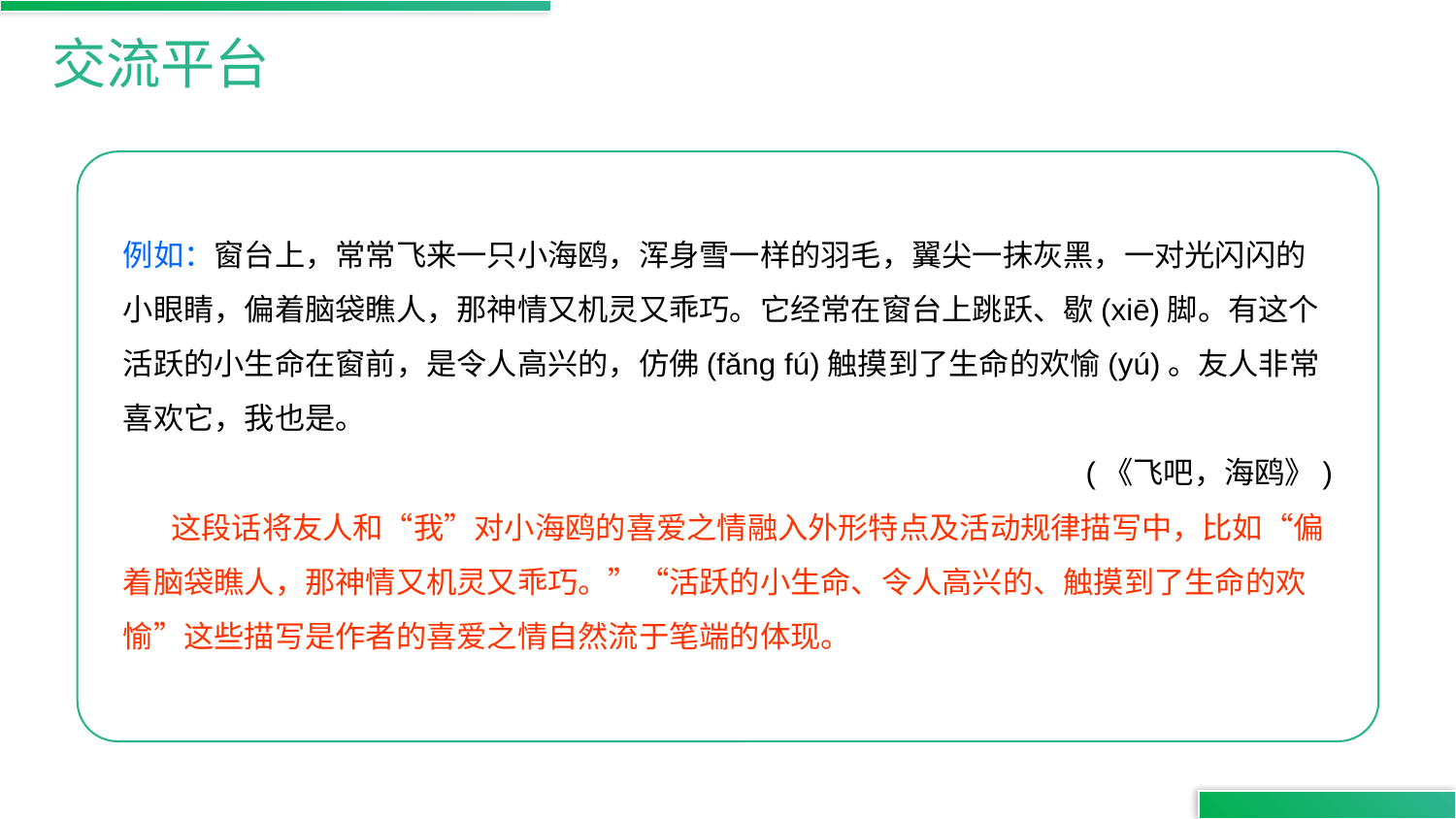

交流平台
例如：窗台上，常常飞来一只小海鸥，浑身雪一样的羽毛，翼尖一抹灰黑，一对光闪闪的小眼睛，偏着脑袋瞧人，那神情又机灵又乖巧。它经常在窗台上跳跃、歇(xiē)脚。有这个活跃的小生命在窗前，是令人高兴的，仿佛(fǎng fú)触摸到了生命的欢愉(yú)。友人非常喜欢它，我也是。
 (《飞吧，海鸥》)
      这段话将友人和“我”对小海鸥的喜爱之情融入外形特点及活动规律描写中，比如“偏着脑袋瞧人，那神情又机灵又乖巧。”“活跃的小生命、令人高兴的、触摸到了生命的欢愉”这些描写是作者的喜爱之情自然流于笔端的体现。